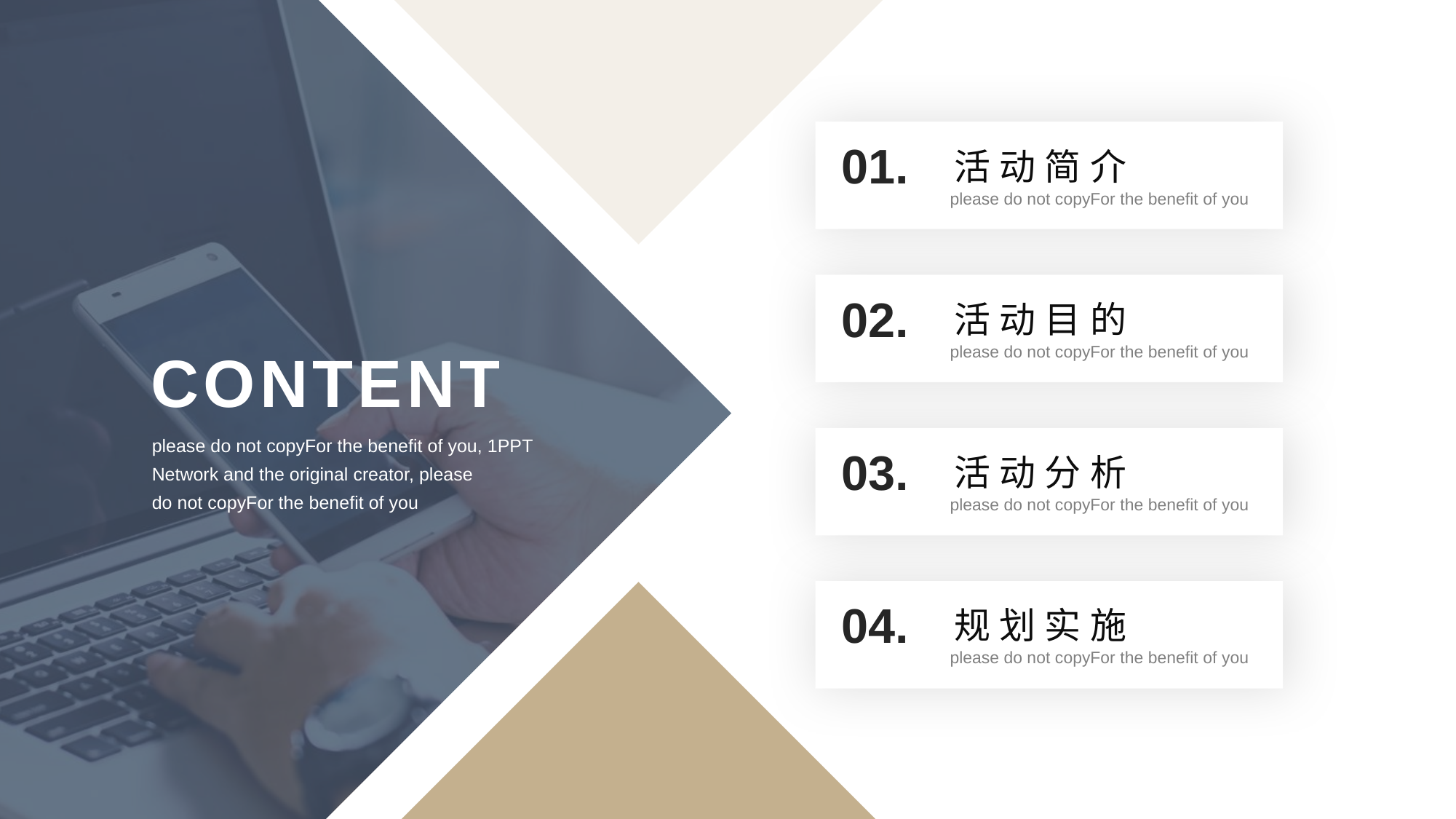

01.
活动简介
please do not copyFor the benefit of you

02.
活动目的
please do not copyFor the benefit of you
CONTENT
please do not copyFor the benefit of you, 1PPT Network and the original creator, please
do not copyFor the benefit of you

03.
活动分析
please do not copyFor the benefit of you

04.
规划实施
please do not copyFor the benefit of you